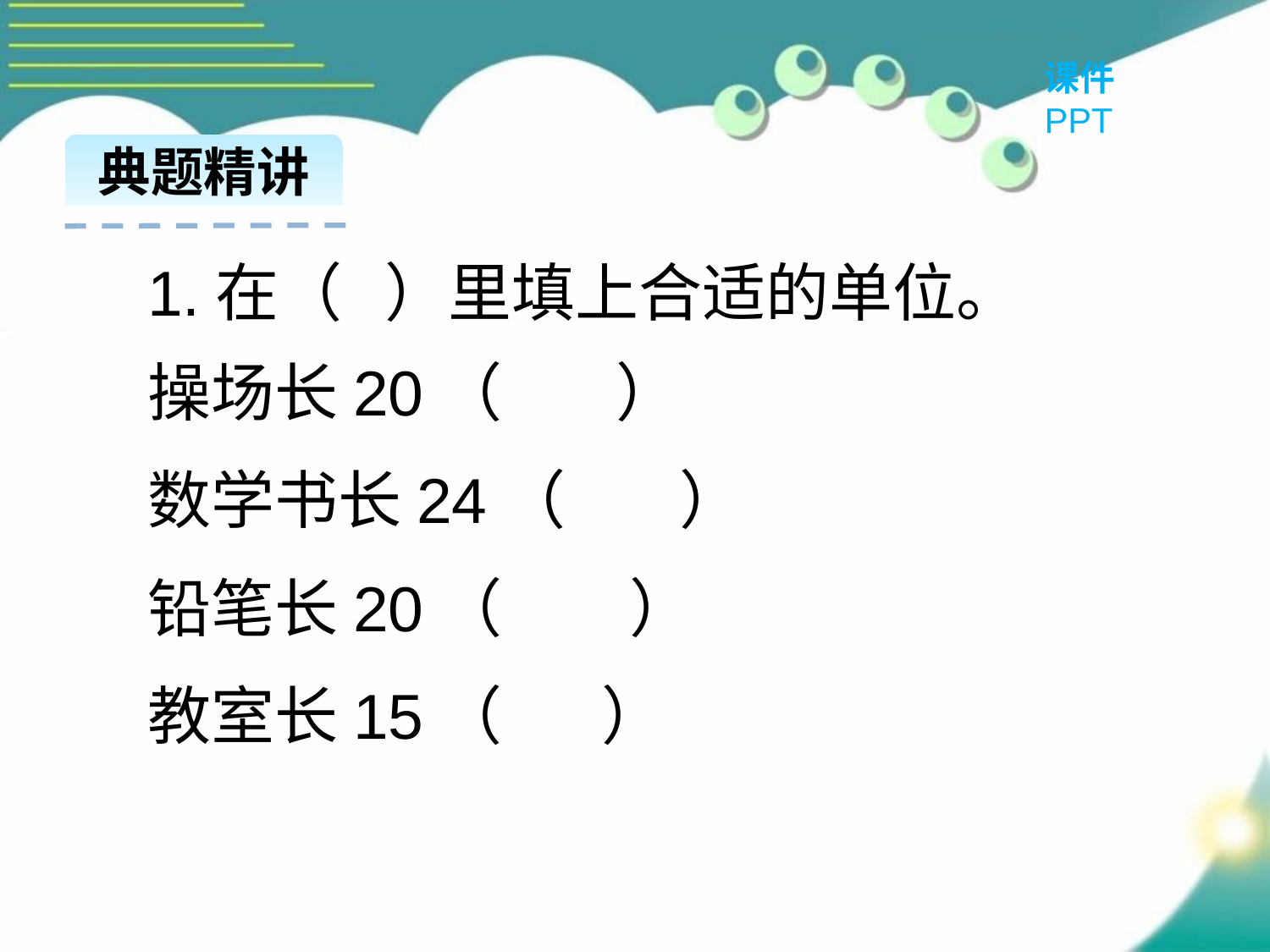

课件PPT
典题精讲

1.在（   ）里填上合适的单位。
操场长20（        ）
数学书长24（        ）
铅笔长20（         ）
教室长15（       ）